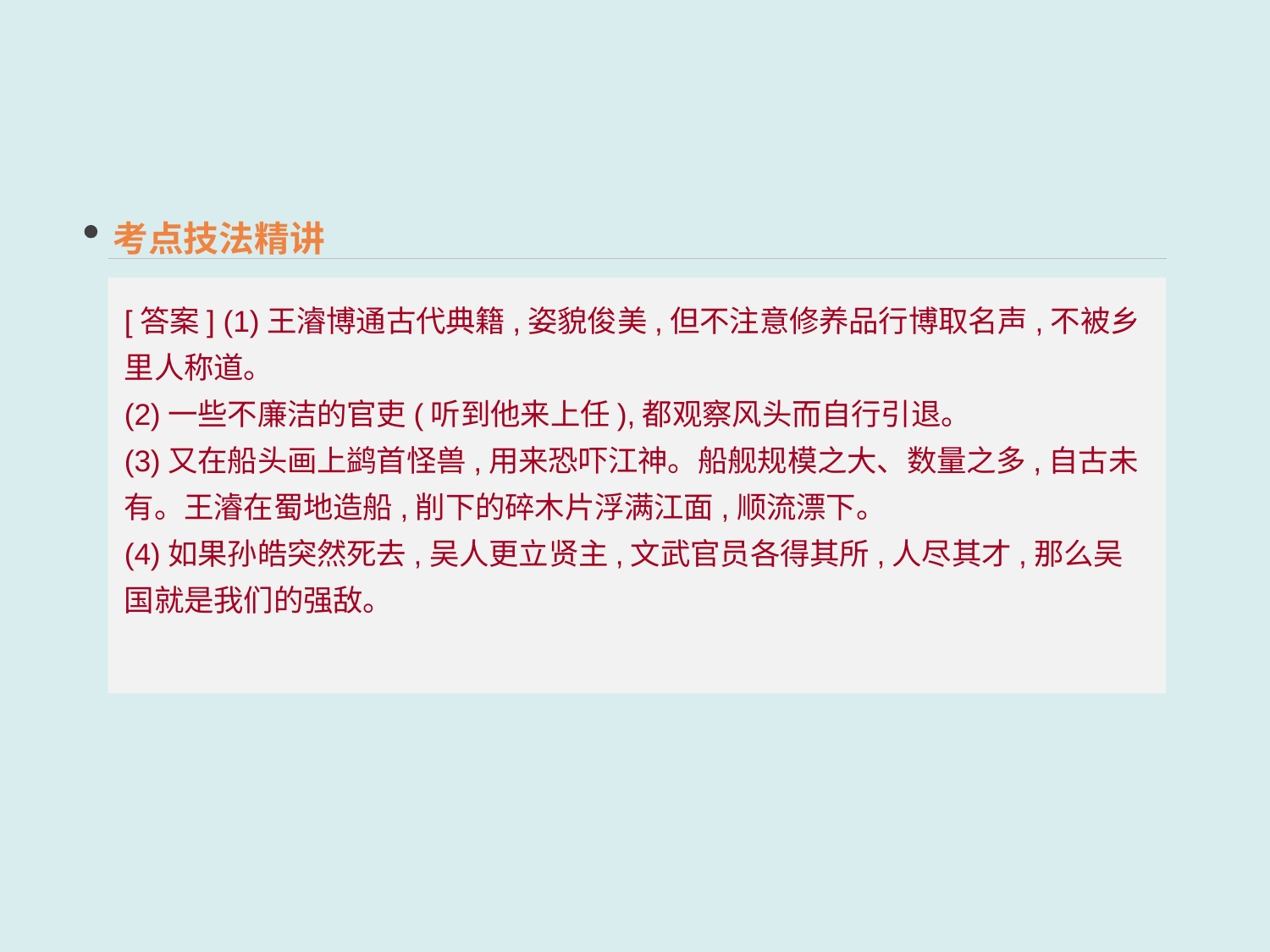

考点技法精讲

[答案] (1)王濬博通古代典籍,姿貌俊美,但不注意修养品行博取名声,不被乡里人称道。
(2)一些不廉洁的官吏(听到他来上任),都观察风头而自行引退。
(3)又在船头画上鹢首怪兽,用来恐吓江神。船舰规模之大、数量之多,自古未有。王濬在蜀地造船,削下的碎木片浮满江面,顺流漂下。
(4)如果孙皓突然死去,吴人更立贤主,文武官员各得其所,人尽其才,那么吴国就是我们的强敌。